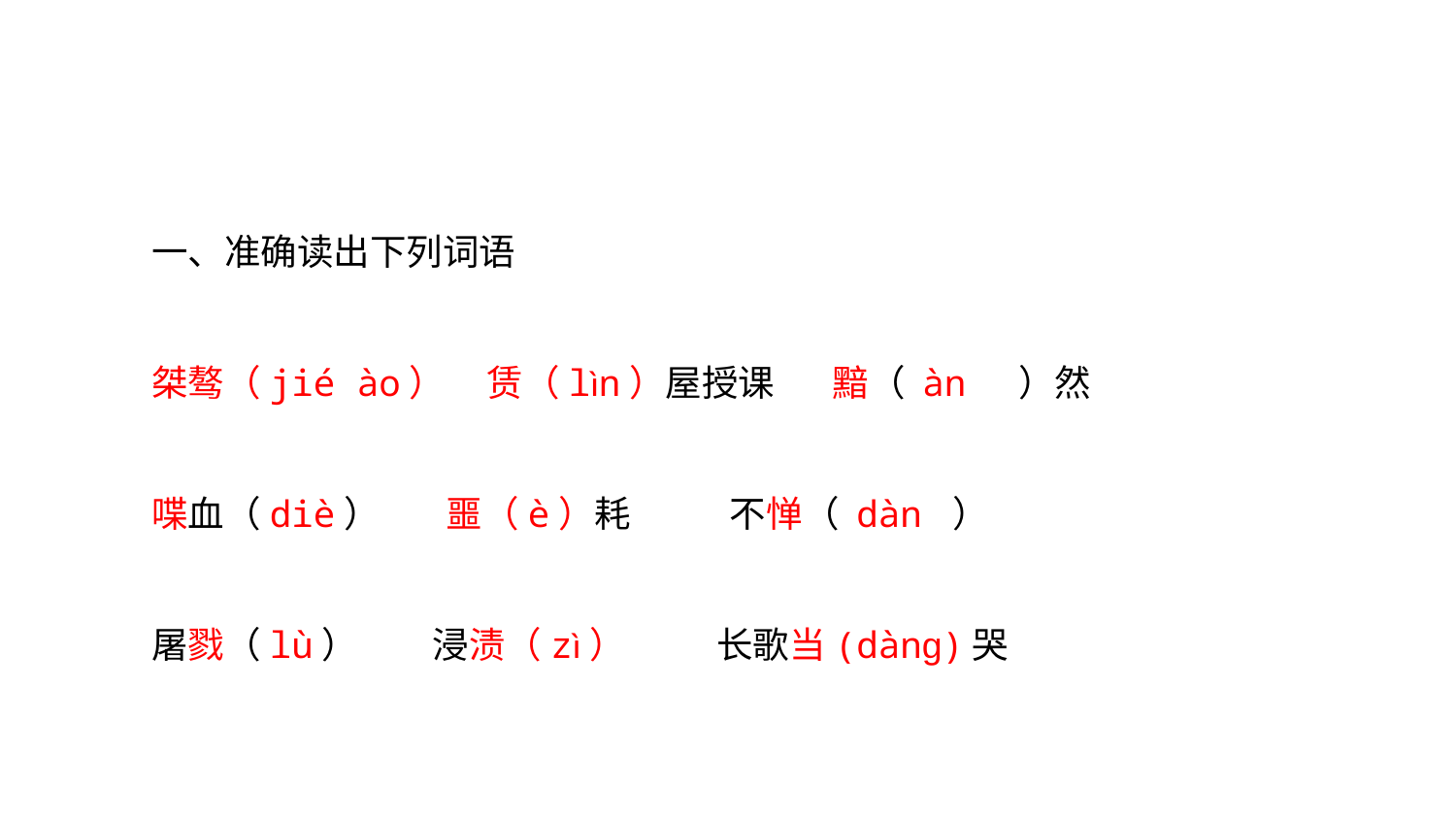

自我研学
一、准确读出下列词语
桀骜（jié ào）     赁（lìn）屋授课       黯（ àn  ）然
喋血（diè）        噩（è）耗            不惮（ dàn ）
屠戮（lù）         浸渍（zì）           长歌当(dàng)哭